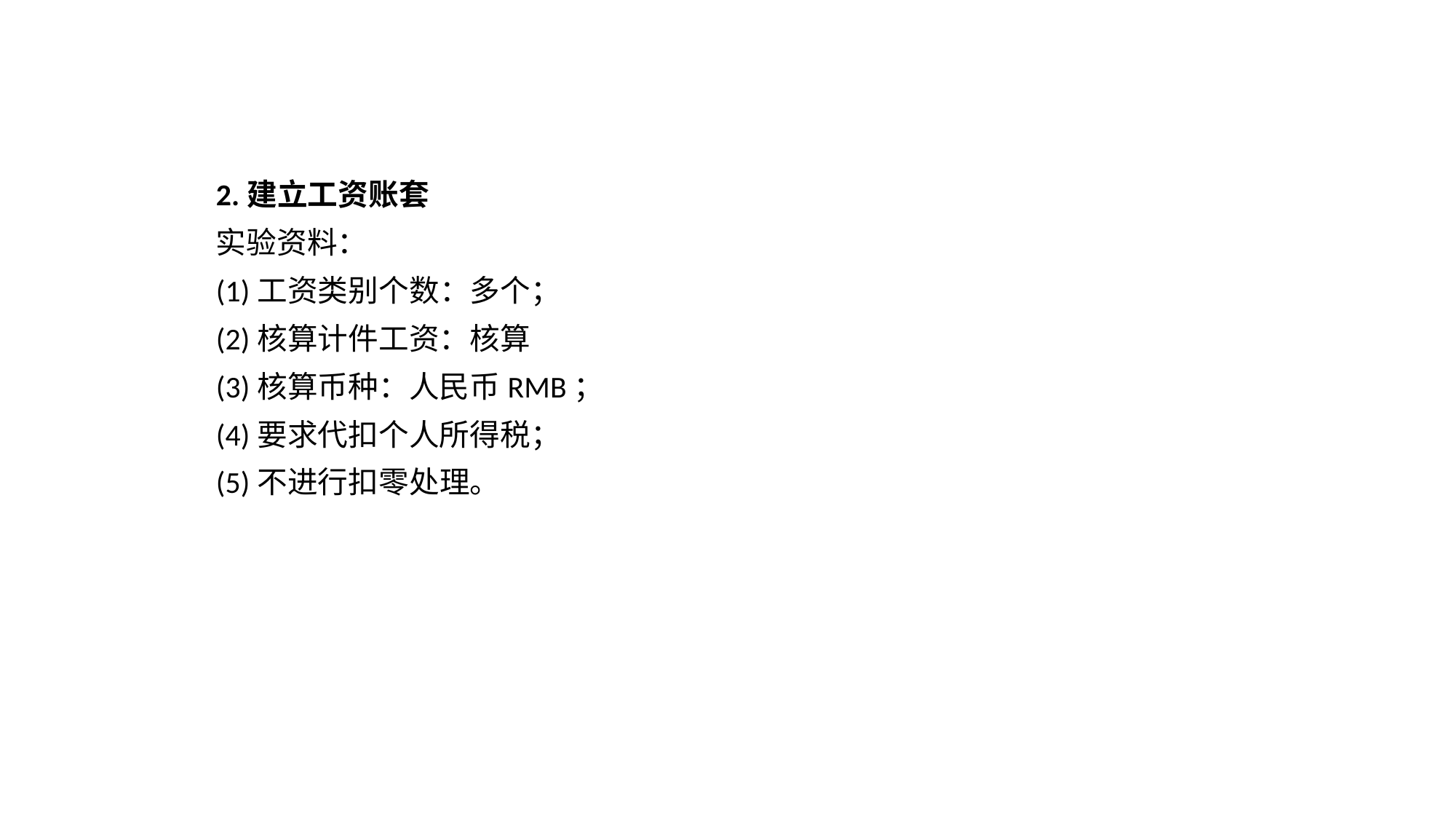

2.建立工资账套
实验资料：
(1)工资类别个数：多个；
(2)核算计件工资：核算
(3)核算币种：人民币RMB；
(4)要求代扣个人所得税；
(5)不进行扣零处理。